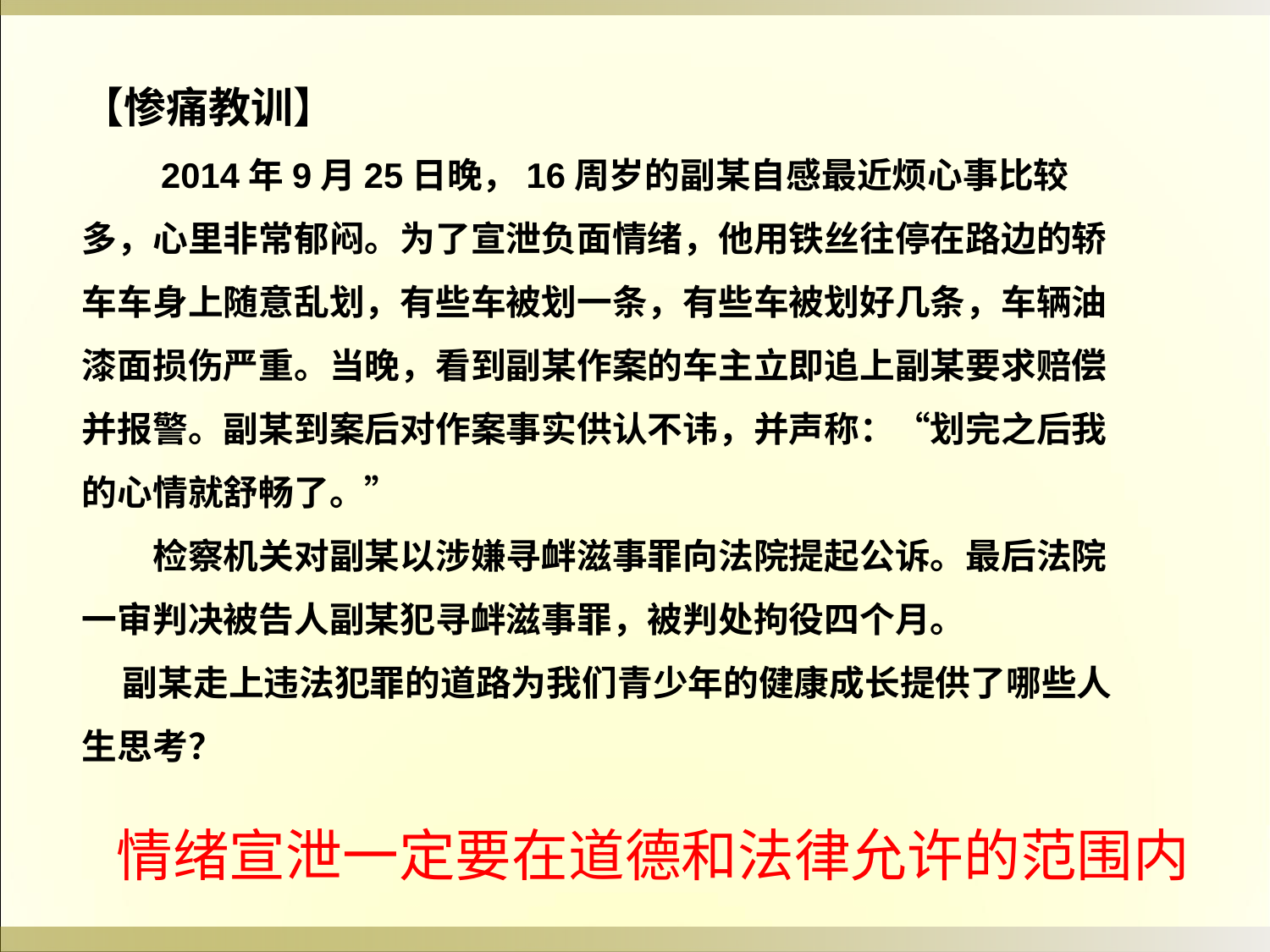

【惨痛教训】
　　2014年9月25日晚，16周岁的副某自感最近烦心事比较多，心里非常郁闷。为了宣泄负面情绪，他用铁丝往停在路边的轿车车身上随意乱划，有些车被划一条，有些车被划好几条，车辆油漆面损伤严重。当晚，看到副某作案的车主立即追上副某要求赔偿并报警。副某到案后对作案事实供认不讳，并声称：“划完之后我的心情就舒畅了。”
　　检察机关对副某以涉嫌寻衅滋事罪向法院提起公诉。最后法院一审判决被告人副某犯寻衅滋事罪，被判处拘役四个月。
    副某走上违法犯罪的道路为我们青少年的健康成长提供了哪些人生思考？
情绪宣泄一定要在道德和法律允许的范围内